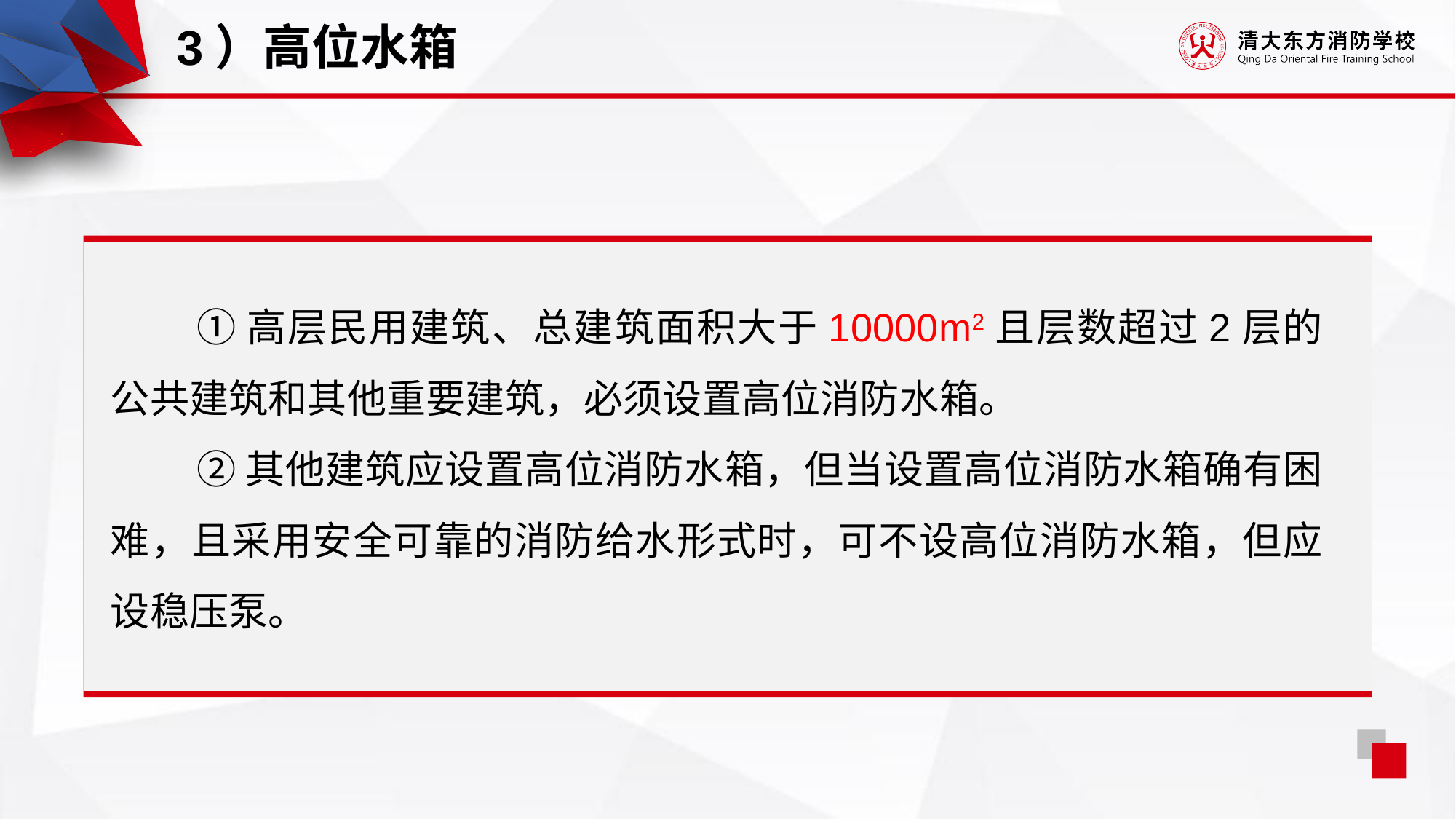

3）高位水箱

①高层民用建筑、总建筑面积大于10000m2且层数超过2层的公共建筑和其他重要建筑，必须设置高位消防水箱。
②其他建筑应设置高位消防水箱，但当设置高位消防水箱确有困难，且采用安全可靠的消防给水形式时，可不设高位消防水箱，但应设稳压泵。